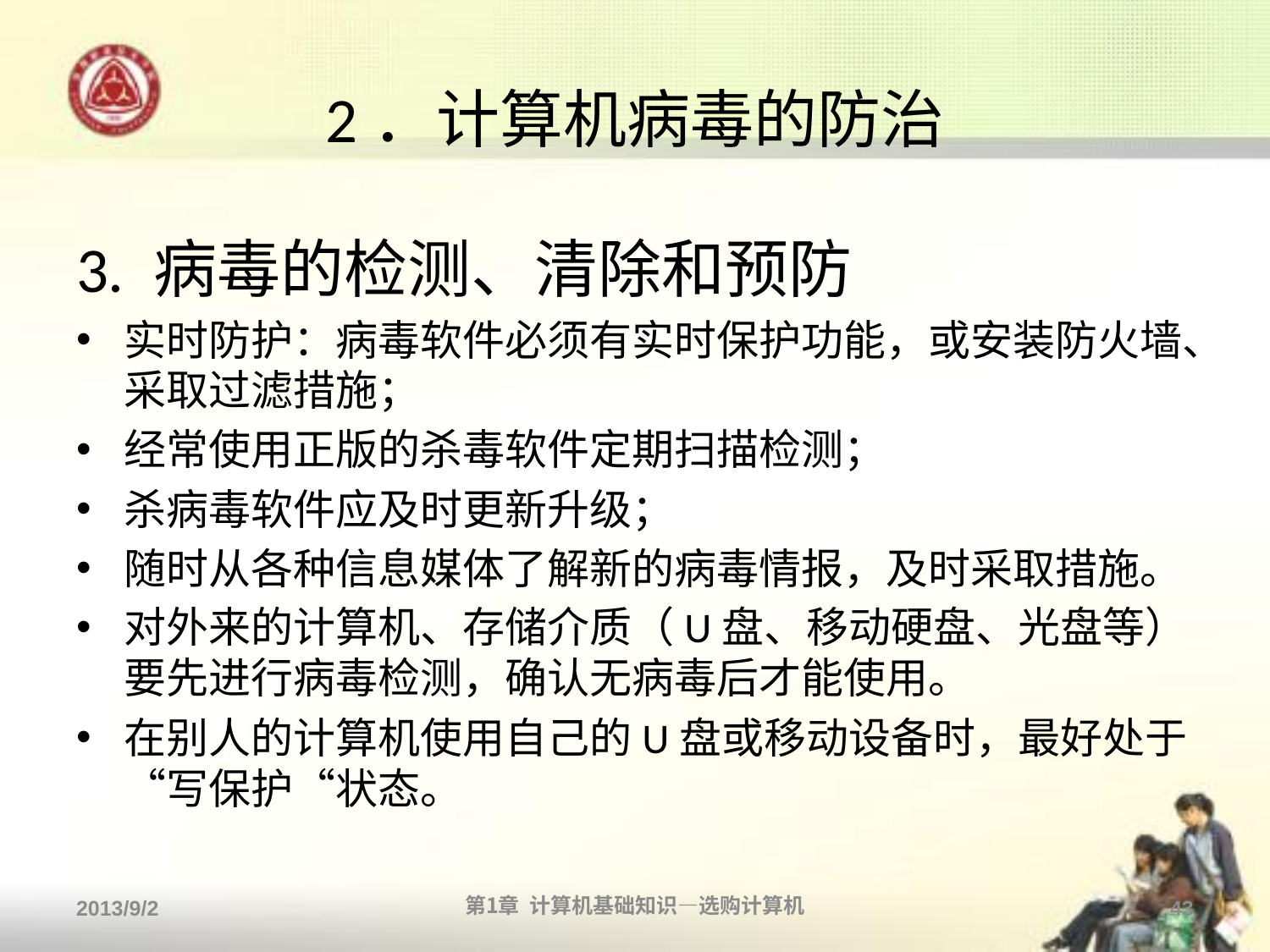

# 2．计算机病毒的防治
3. 病毒的检测、清除和预防
实时防护：病毒软件必须有实时保护功能，或安装防火墙、采取过滤措施；
经常使用正版的杀毒软件定期扫描检测；
杀病毒软件应及时更新升级；
随时从各种信息媒体了解新的病毒情报，及时采取措施。
对外来的计算机、存储介质（U盘、移动硬盘、光盘等）要先进行病毒检测，确认无病毒后才能使用。
在别人的计算机使用自己的U盘或移动设备时，最好处于“写保护“状态。
2013/9/2
第1章  计算机基础知识—选购计算机
43